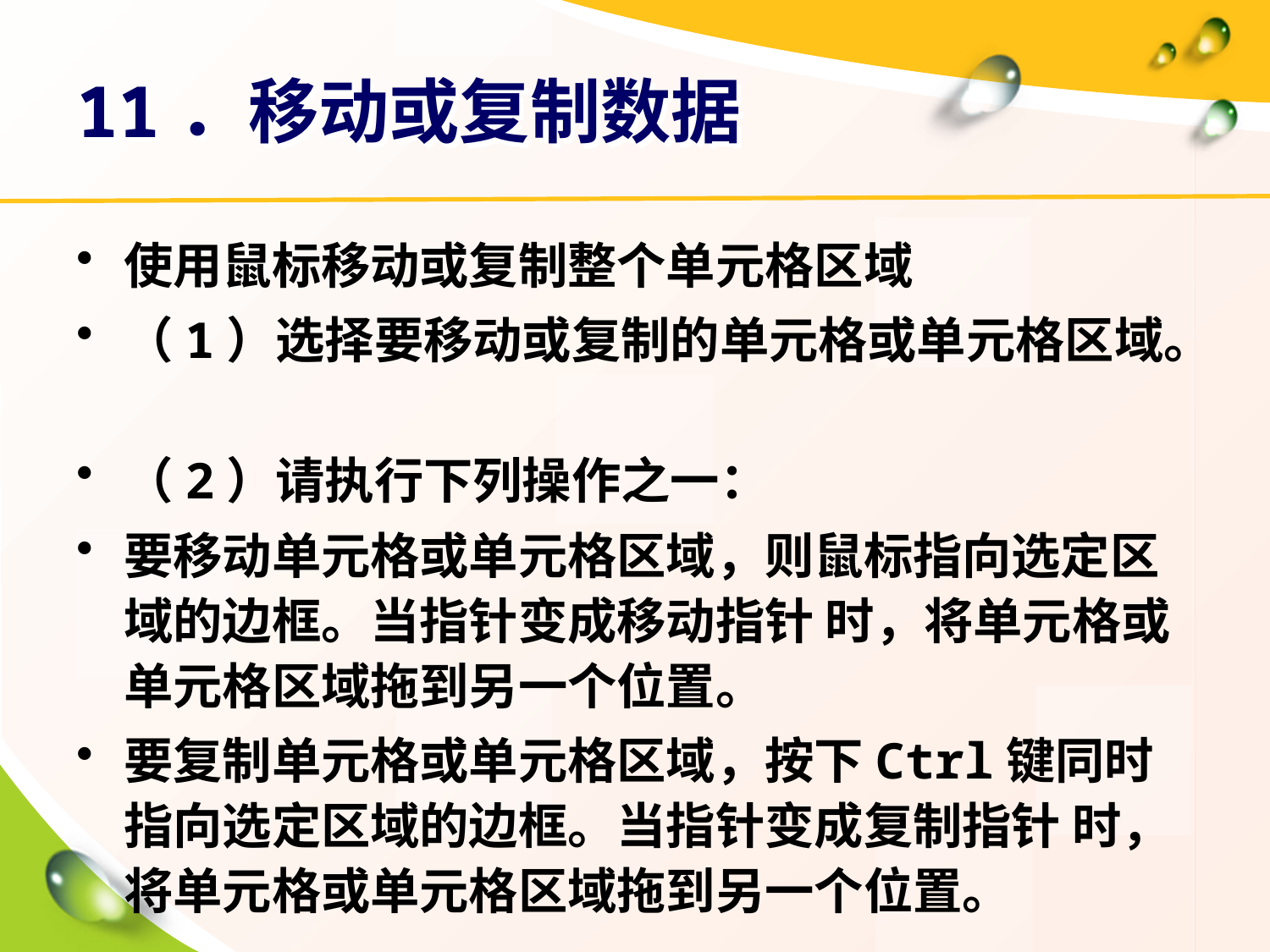

# 11．移动或复制数据
使用鼠标移动或复制整个单元格区域
（1）选择要移动或复制的单元格或单元格区域。
（2）请执行下列操作之一：
要移动单元格或单元格区域，则鼠标指向选定区域的边框。当指针变成移动指针 时，将单元格或单元格区域拖到另一个位置。
要复制单元格或单元格区域，按下Ctrl键同时指向选定区域的边框。当指针变成复制指针 时，将单元格或单元格区域拖到另一个位置。